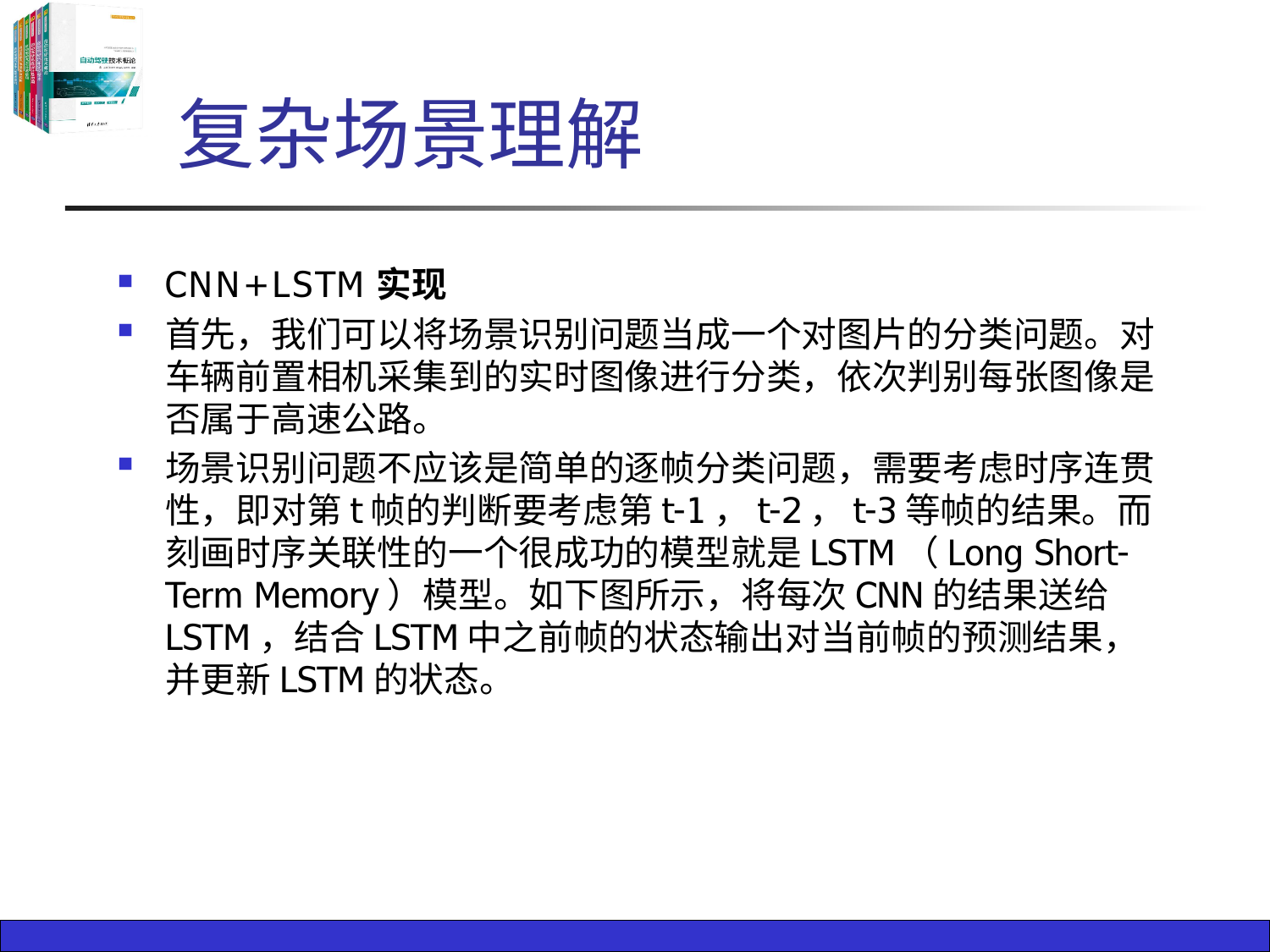

# 复杂场景理解
CNN+LSTM实现
首先，我们可以将场景识别问题当成一个对图片的分类问题。对车辆前置相机采集到的实时图像进行分类，依次判别每张图像是否属于高速公路。
场景识别问题不应该是简单的逐帧分类问题，需要考虑时序连贯性，即对第t帧的判断要考虑第t-1，t-2，t-3等帧的结果。而刻画时序关联性的一个很成功的模型就是LSTM（Long Short-Term Memory）模型。如下图所示，将每次CNN的结果送给LSTM，结合LSTM中之前帧的状态输出对当前帧的预测结果，并更新LSTM的状态。